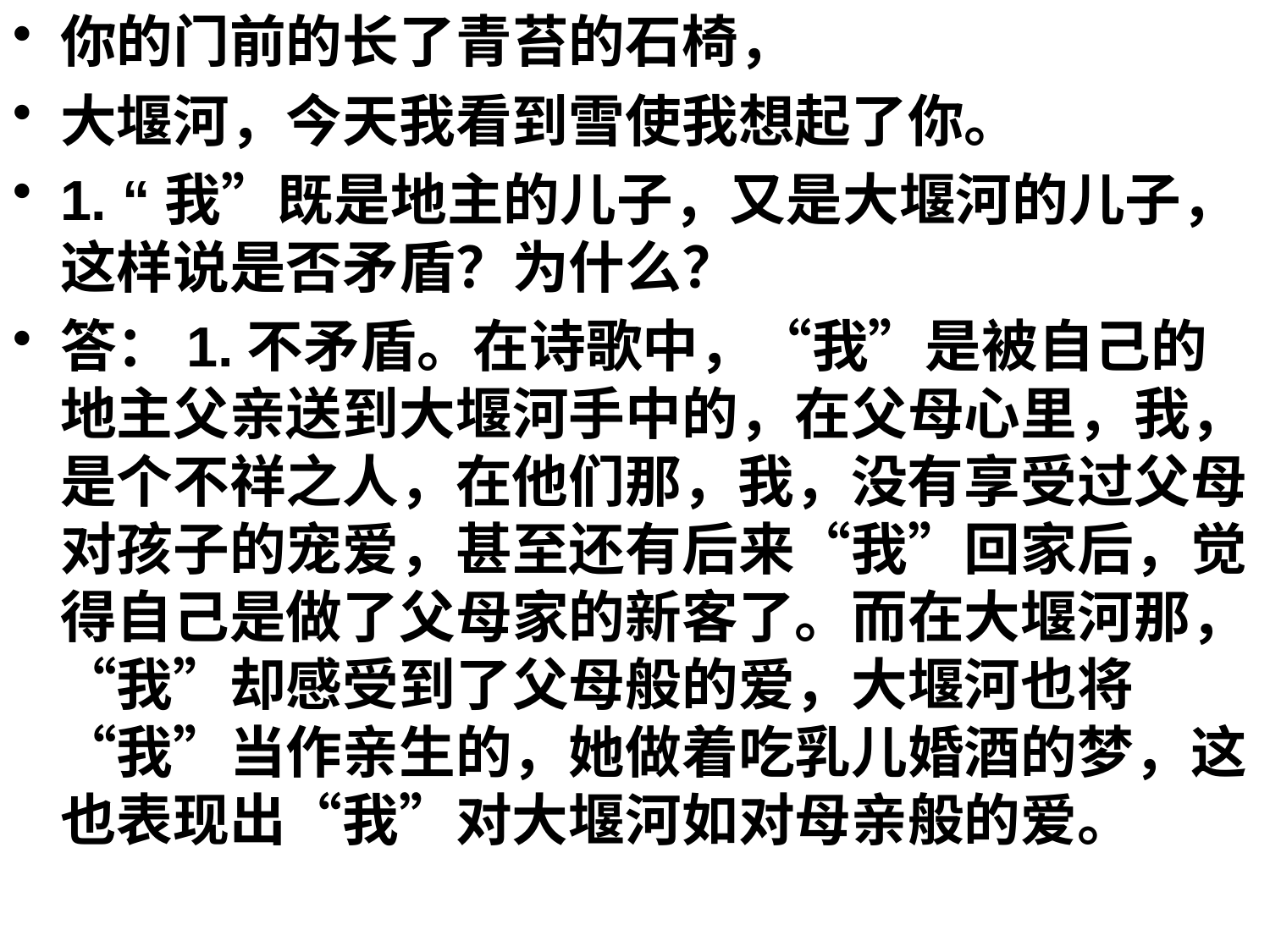

你的门前的长了青苔的石椅，
大堰河，今天我看到雪使我想起了你。
1. “我”既是地主的儿子，又是大堰河的儿子，这样说是否矛盾？为什么？
答：1.不矛盾。在诗歌中，“我”是被自己的地主父亲送到大堰河手中的，在父母心里，我，是个不祥之人，在他们那，我，没有享受过父母对孩子的宠爱，甚至还有后来“我”回家后，觉得自己是做了父母家的新客了。而在大堰河那，“我”却感受到了父母般的爱，大堰河也将“我”当作亲生的，她做着吃乳儿婚酒的梦，这也表现出“我”对大堰河如对母亲般的爱。